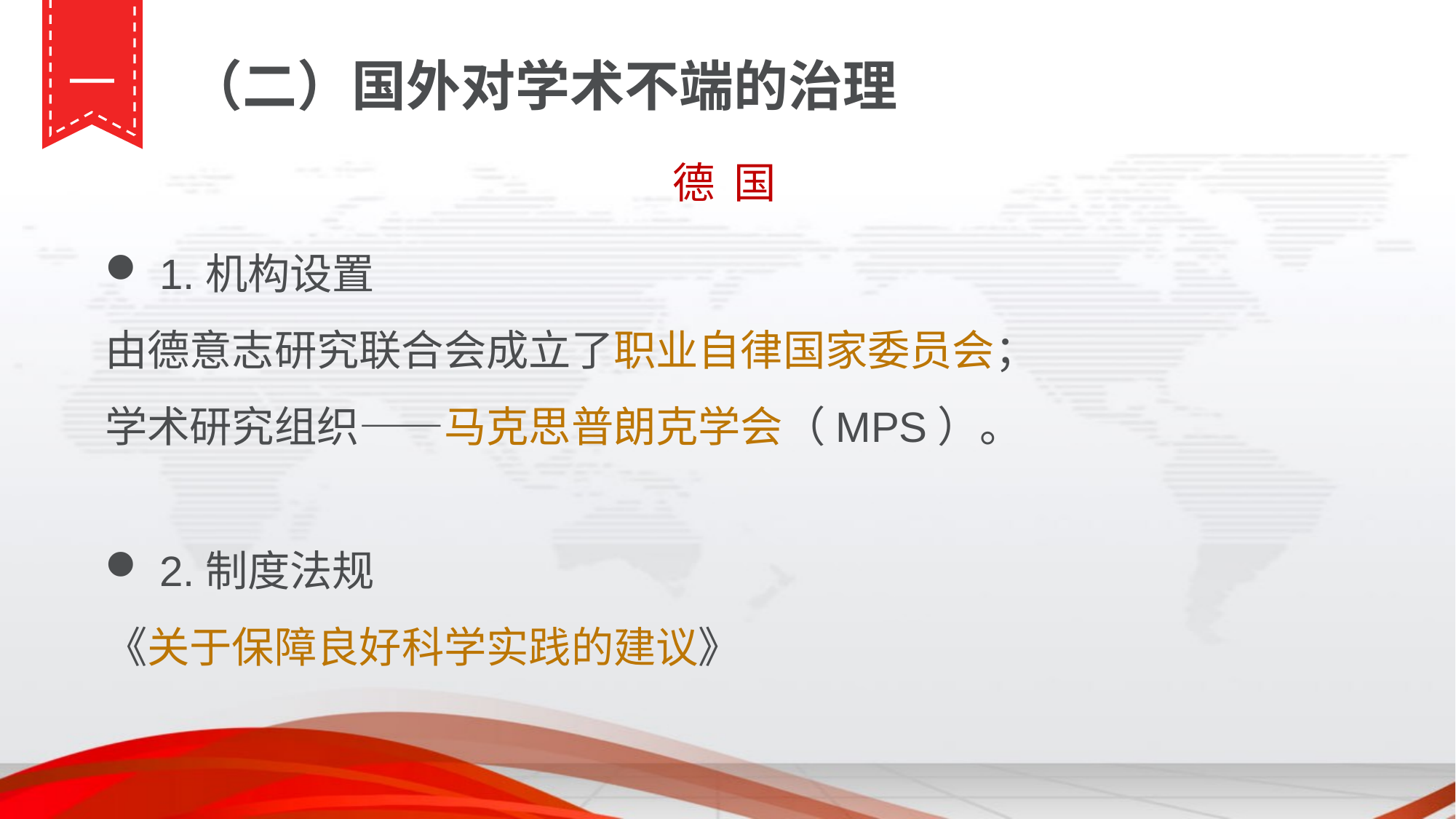

一
（二）国外对学术不端的治理
德  国
1.机构设置
由德意志研究联合会成立了职业自律国家委员会；
学术研究组织——马克思普朗克学会（MPS）。
2.制度法规
《关于保障良好科学实践的建议》